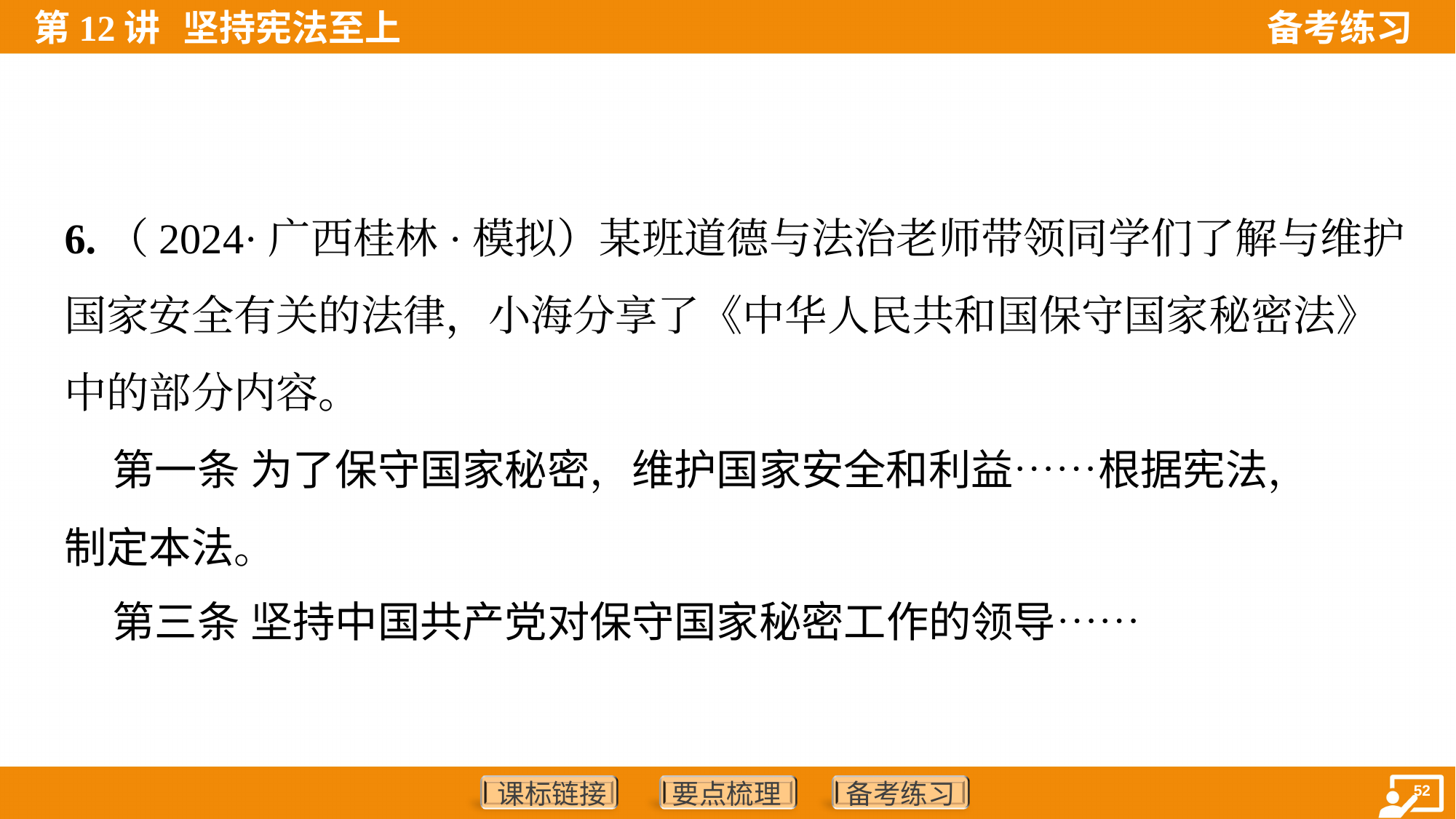

6.（2024·广西桂林·模拟）某班道德与法治老师带领同学们了解与维护
国家安全有关的法律，小海分享了《中华人民共和国保守国家秘密法》
中的部分内容。
    第一条 为了保守国家秘密，维护国家安全和利益……根据宪法，
制定本法。
    第三条 坚持中国共产党对保守国家秘密工作的领导……